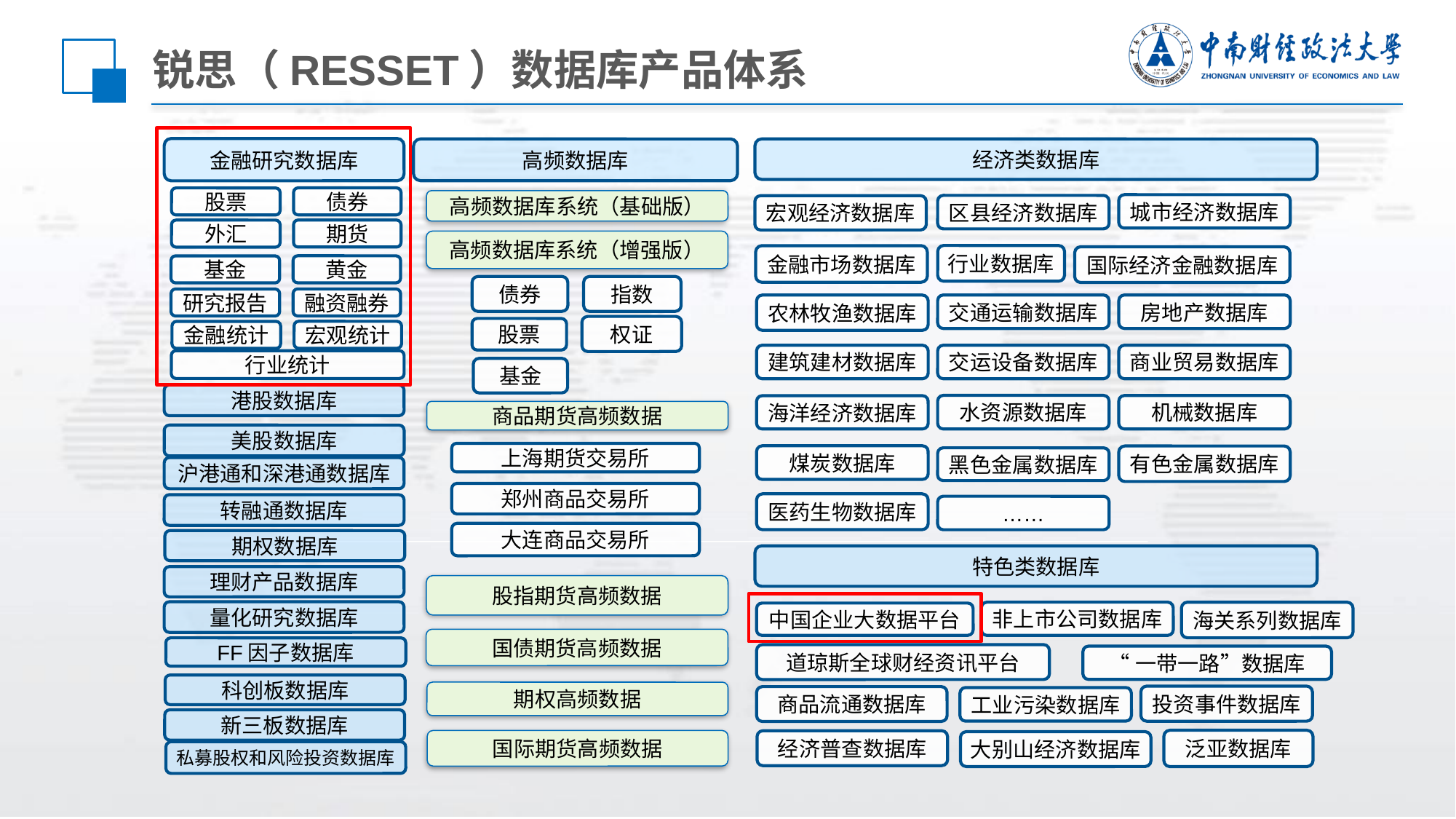

# 锐思（RESSET）数据库产品体系

金融研究数据库
经济类数据库
高频数据库
债券
股票
高频数据库系统（基础版）
城市经济数据库
区县经济数据库
宏观经济数据库
高频数据库系统（增强版）
行业数据库
金融市场数据库
国际经济金融数据库
债券
指数
农林牧渔数据库
交通运输数据库
房地产数据库
权证
股票
建筑建材数据库
交运设备数据库
商业贸易数据库
行业统计
基金
港股数据库
水资源数据库
机械数据库
海洋经济数据库
商品期货高频数据
上海期货交易所
煤炭数据库
有色金属数据库
黑色金属数据库
沪港通和深港通数据库
郑州商品交易所
医药生物数据库
转融通数据库
……
大连商品交易所
期权数据库

理财产品数据库
股指期货高频数据
量化研究数据库
国债期货高频数据
FF因子数据库
期权高频数据
国际期货高频数据
私募股权和风险投资数据库
期货
外汇
黄金
基金
融资融券
研究报告
宏观统计
金融统计
美股数据库
特色类数据库

非上市公司数据库
海关系列数据库
中国企业大数据平台
道琼斯全球财经资讯平台
“一带一路”数据库
科创板数据库
投资事件数据库
商品流通数据库
工业污染数据库
新三板数据库
泛亚数据库
经济普查数据库
大别山经济数据库